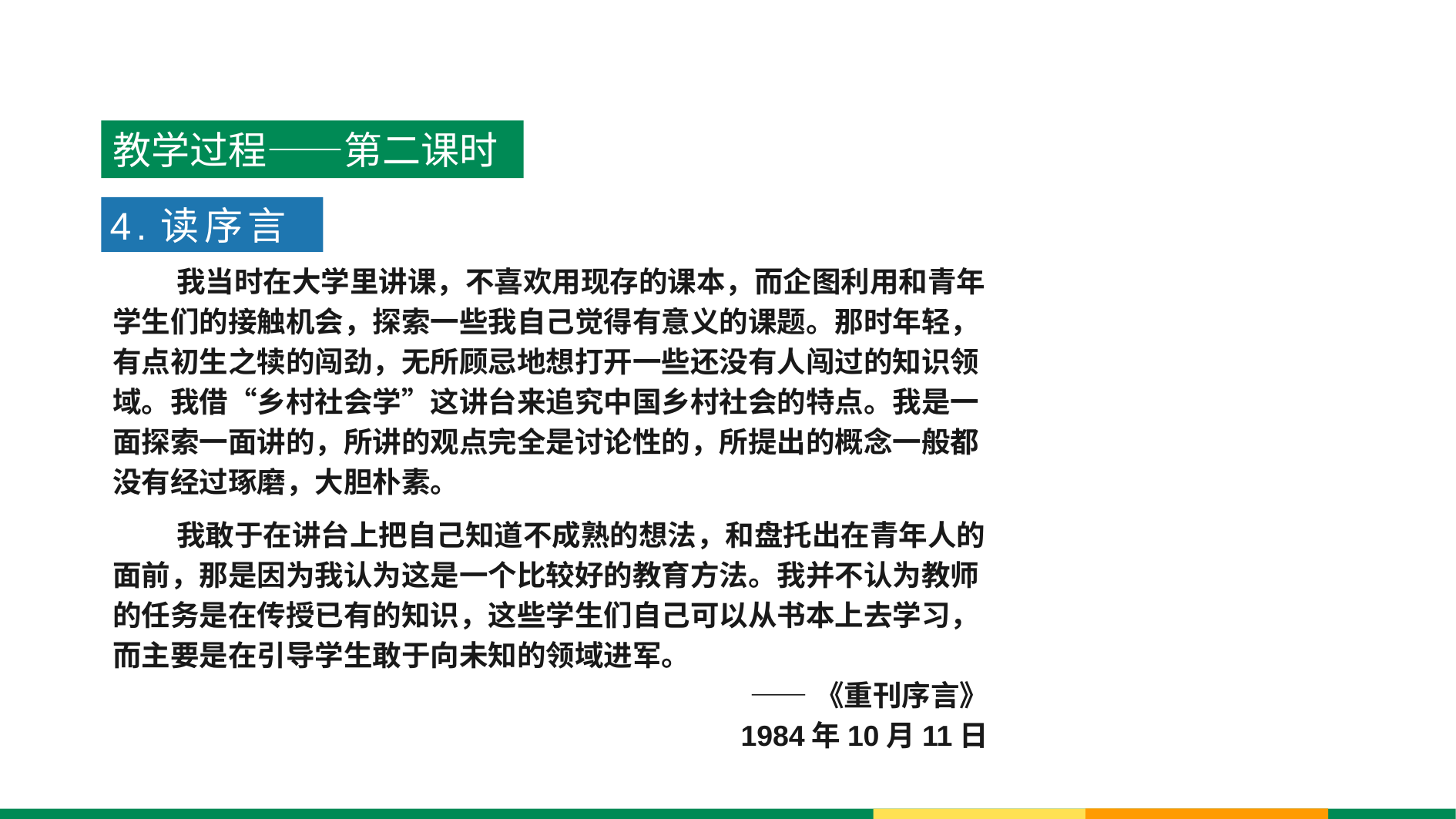

教学过程——第二课时
4.读序言
我当时在大学里讲课，不喜欢用现存的课本，而企图利用和青年学生们的接触机会，探索一些我自己觉得有意义的课题。那时年轻，有点初生之犊的闯劲，无所顾忌地想打开一些还没有人闯过的知识领域。我借“乡村社会学”这讲台来追究中国乡村社会的特点。我是一面探索一面讲的，所讲的观点完全是讨论性的，所提出的概念一般都没有经过琢磨，大胆朴素。
我敢于在讲台上把自己知道不成熟的想法，和盘托出在青年人的面前，那是因为我认为这是一个比较好的教育方法。我并不认为教师的任务是在传授已有的知识，这些学生们自己可以从书本上去学习，而主要是在引导学生敢于向未知的领域进军。
——《重刊序言》
1984年10月11日